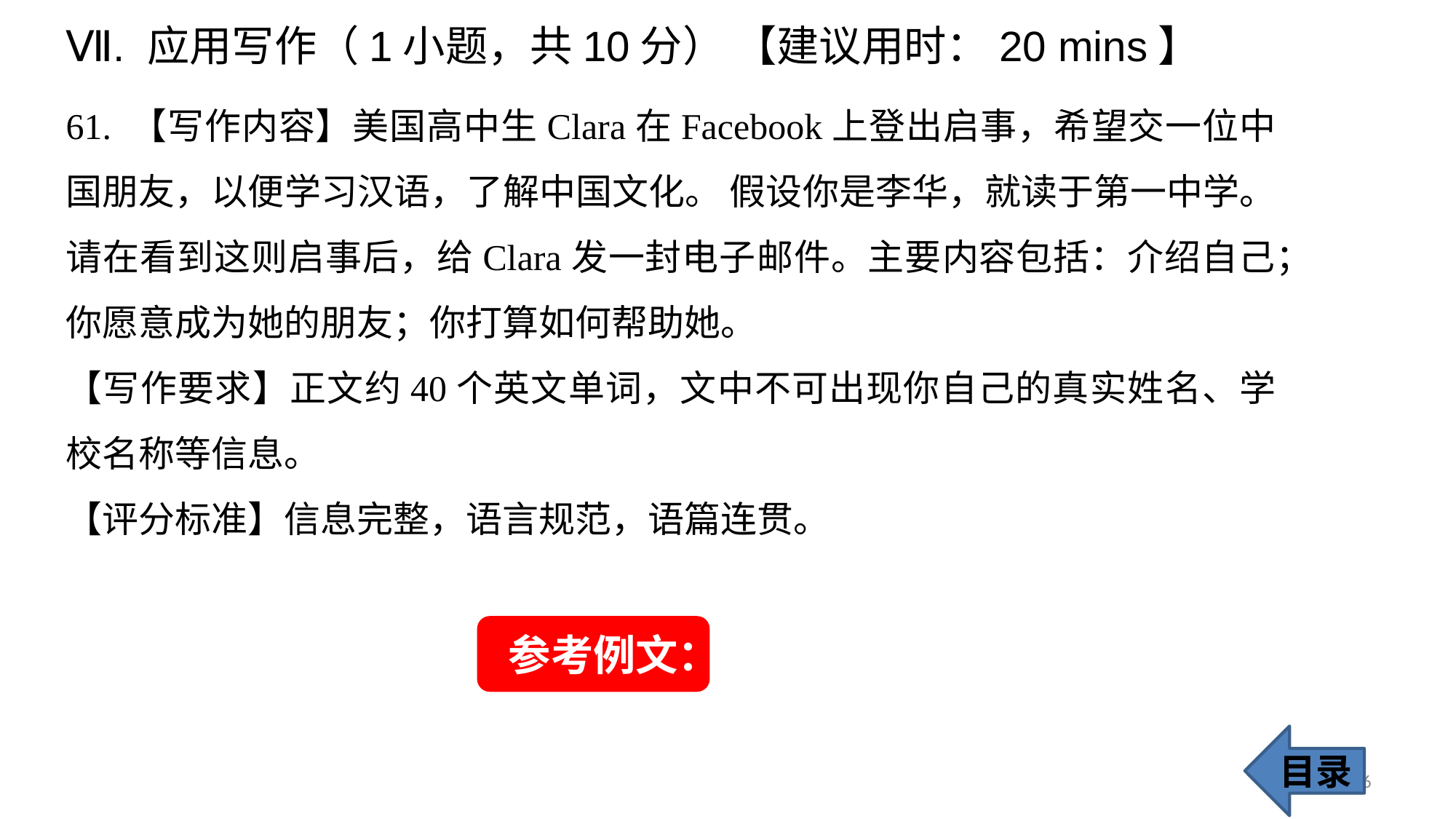

Ⅶ. 应用写作（1小题，共10分） 【建议用时：20 mins】
61. 【写作内容】美国高中生Clara在Facebook上登出启事，希望交一位中国朋友，以便学习汉语，了解中国文化。 假设你是李华，就读于第一中学。请在看到这则启事后，给Clara发一封电子邮件。主要内容包括：介绍自己；你愿意成为她的朋友；你打算如何帮助她。
【写作要求】正文约40个英文单词，文中不可出现你自己的真实姓名、学校名称等信息。
【评分标准】信息完整，语言规范，语篇连贯。
参考例文：
目录
56